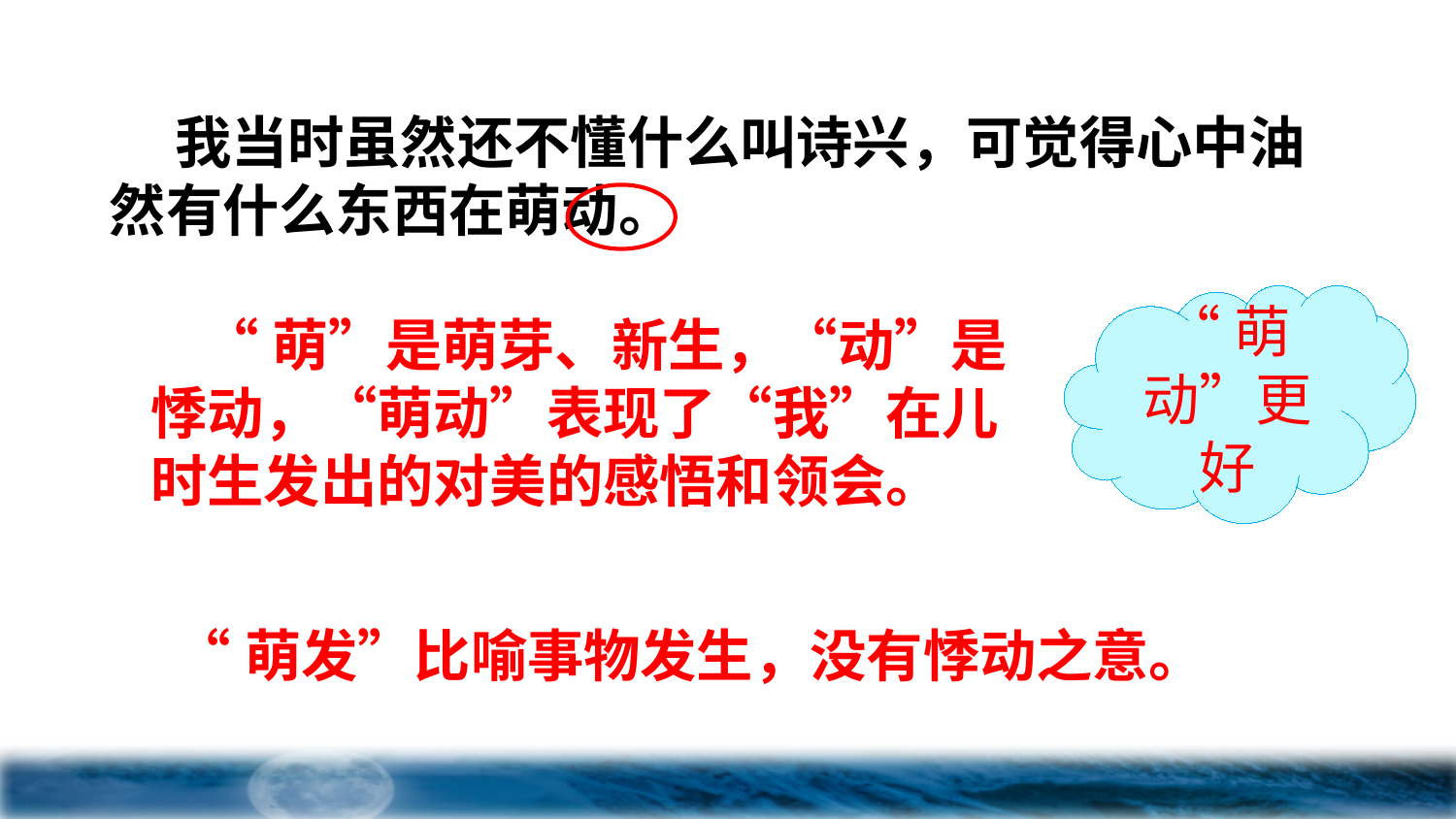

我当时虽然还不懂什么叫诗兴，可觉得心中油然有什么东西在萌动。

“萌动”更好
    “萌”是萌芽、新生，“动”是悸动，“萌动”表现了“我”在儿时生发出的对美的感悟和领会。
    “萌发”比喻事物发生，没有悸动之意。